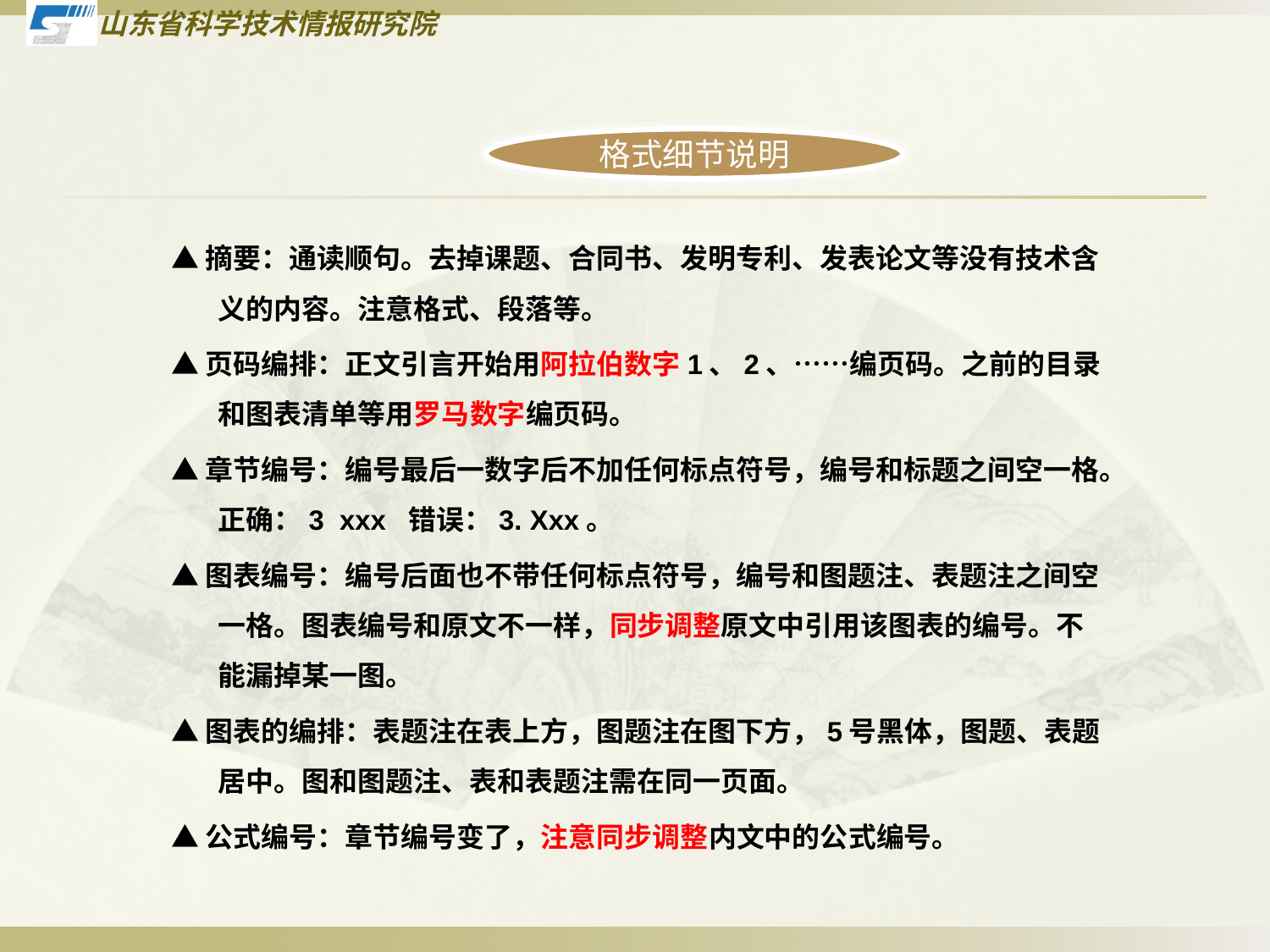

格式细节说明
▲摘要：通读顺句。去掉课题、合同书、发明专利、发表论文等没有技术含义的内容。注意格式、段落等。
▲页码编排：正文引言开始用阿拉伯数字1、2、……编页码。之前的目录和图表清单等用罗马数字编页码。
▲章节编号：编号最后一数字后不加任何标点符号，编号和标题之间空一格。正确：3  xxx  错误：3. Xxx。
▲图表编号：编号后面也不带任何标点符号，编号和图题注、表题注之间空一格。图表编号和原文不一样，同步调整原文中引用该图表的编号。不能漏掉某一图。
▲图表的编排：表题注在表上方，图题注在图下方，5号黑体，图题、表题居中。图和图题注、表和表题注需在同一页面。
▲公式编号：章节编号变了，注意同步调整内文中的公式编号。